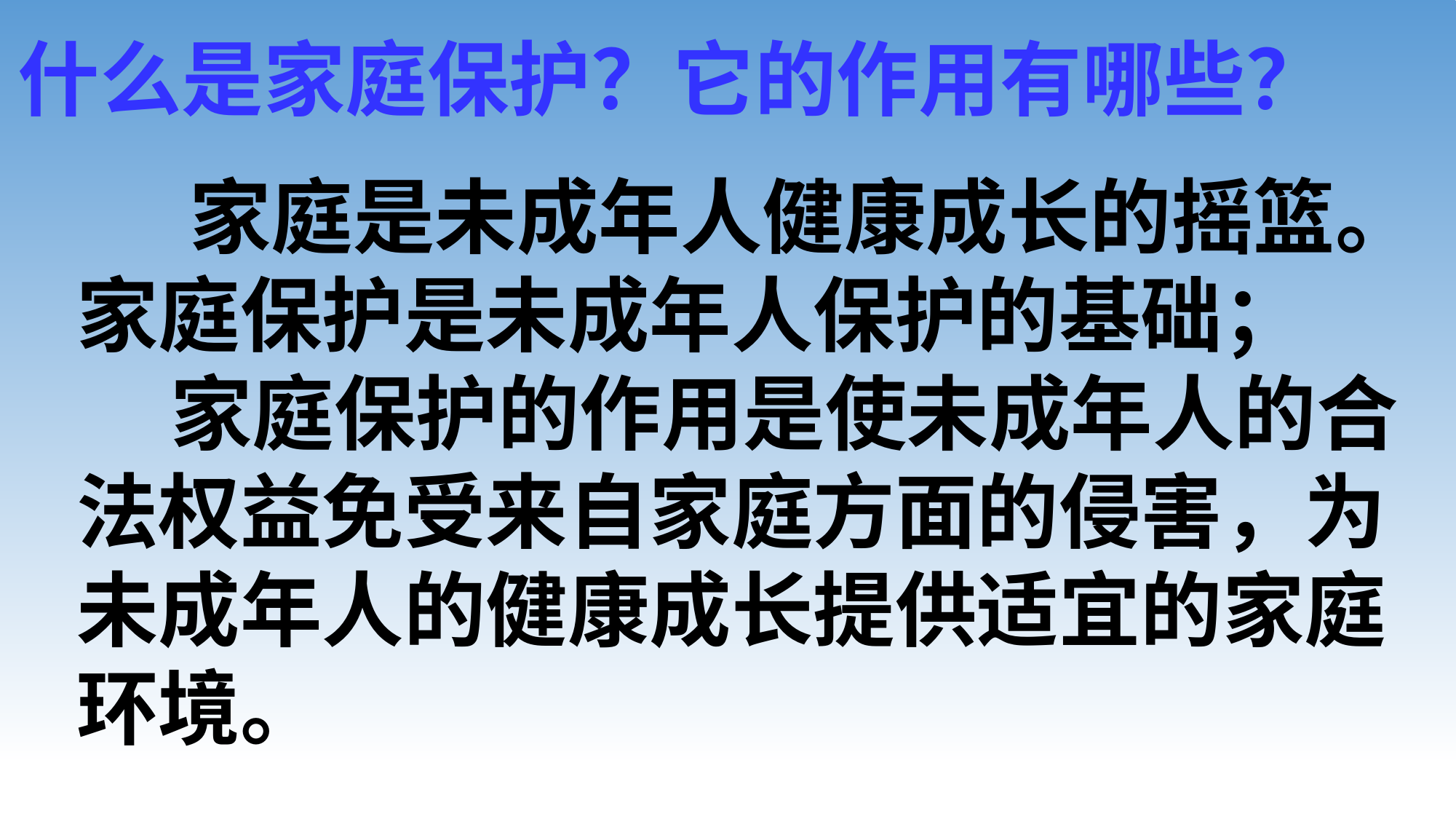

什么是家庭保护？它的作用有哪些？
     家庭是未成年人健康成长的摇篮。
家庭保护是未成年人保护的基础；
    家庭保护的作用是使未成年人的合法权益免受来自家庭方面的侵害，为未成年人的健康成长提供适宜的家庭环境。